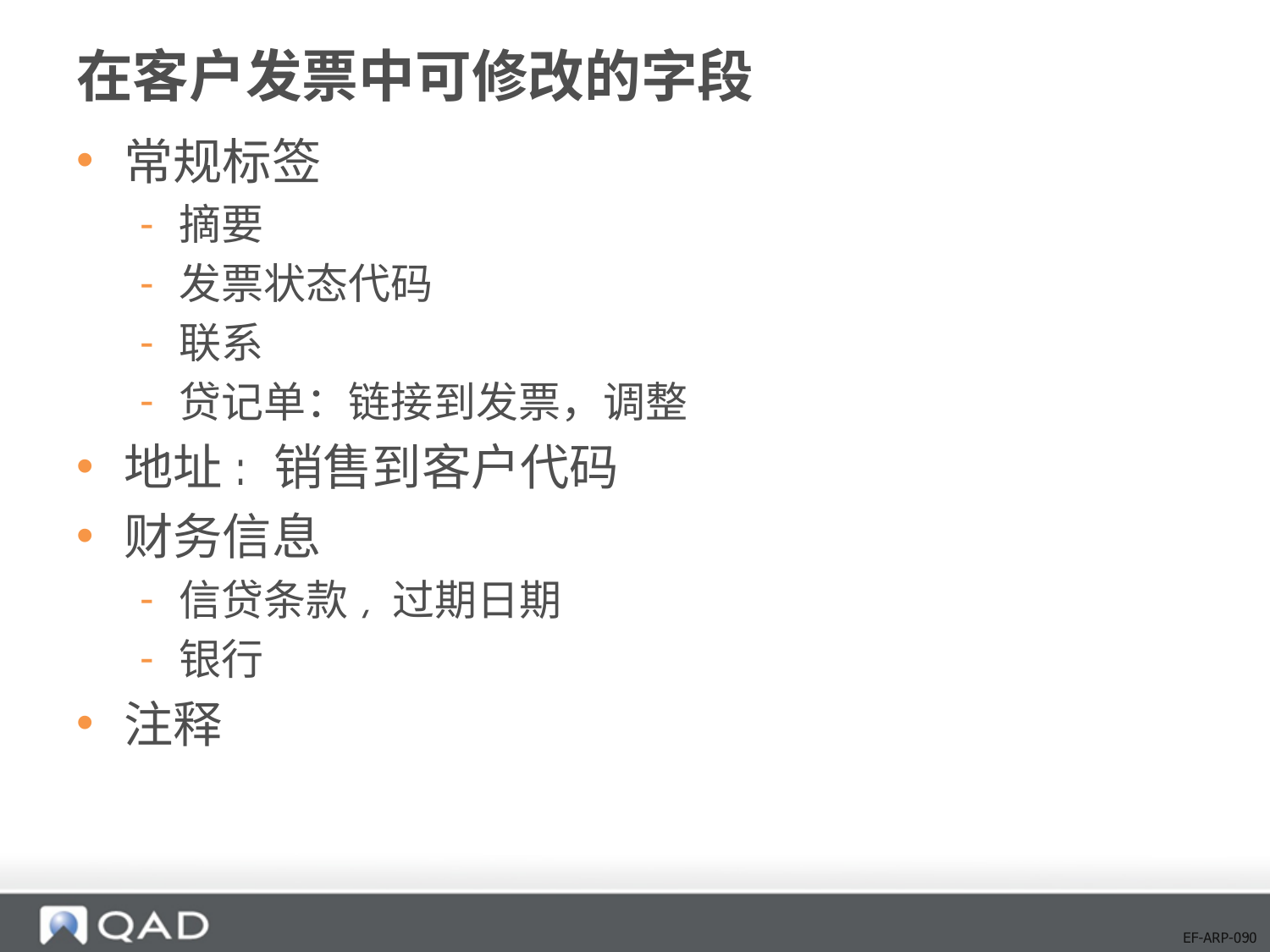

# 在客户发票中可修改的字段
常规标签
摘要
发票状态代码
联系
贷记单：链接到发票，调整
地址: 销售到客户代码
财务信息
信贷条款, 过期日期
银行
注释
EF-ARP-090